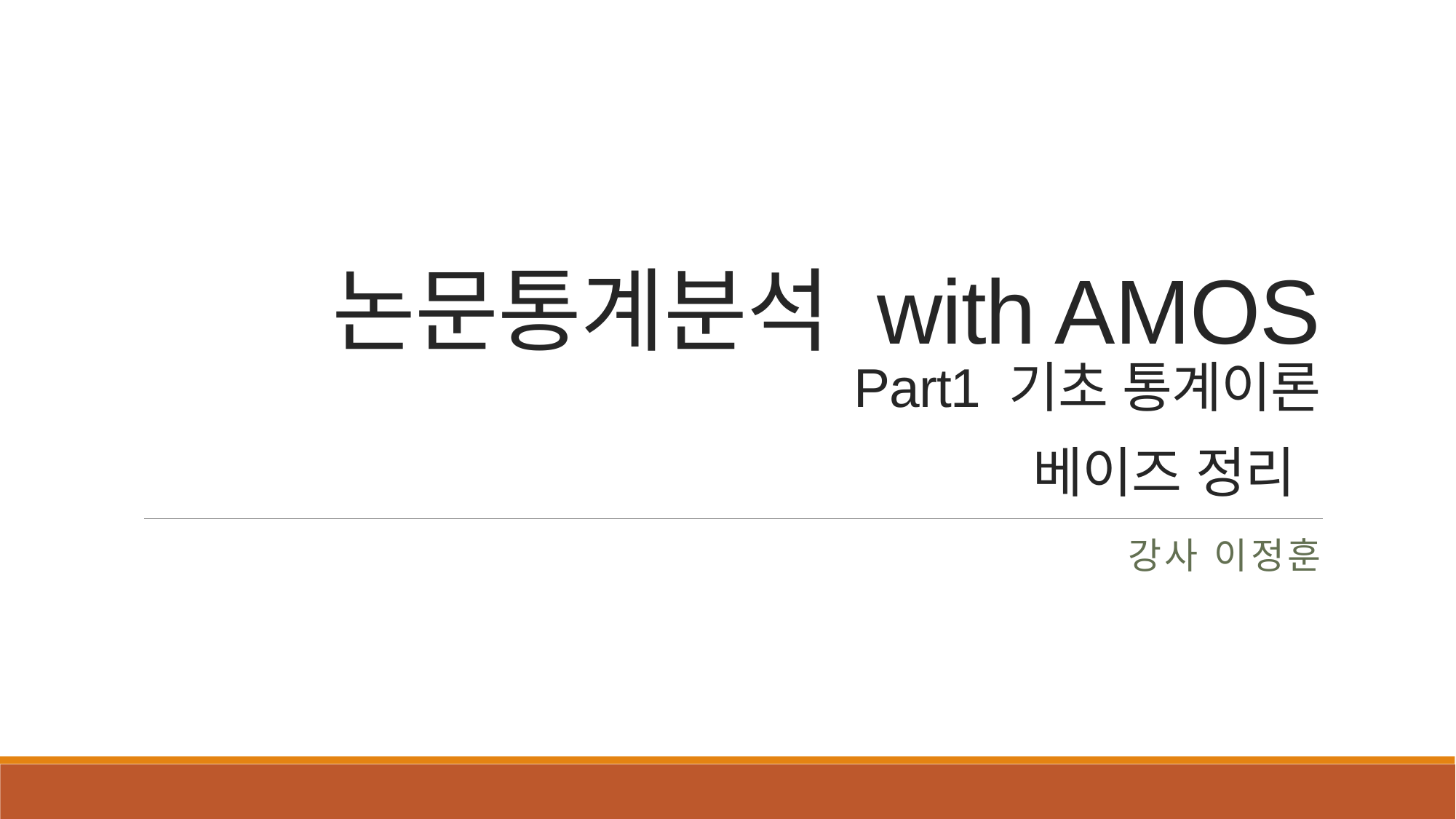

# 논문통계분석 with AMOS Part1 기초 통계이론 베이즈 정리
강사 이정훈